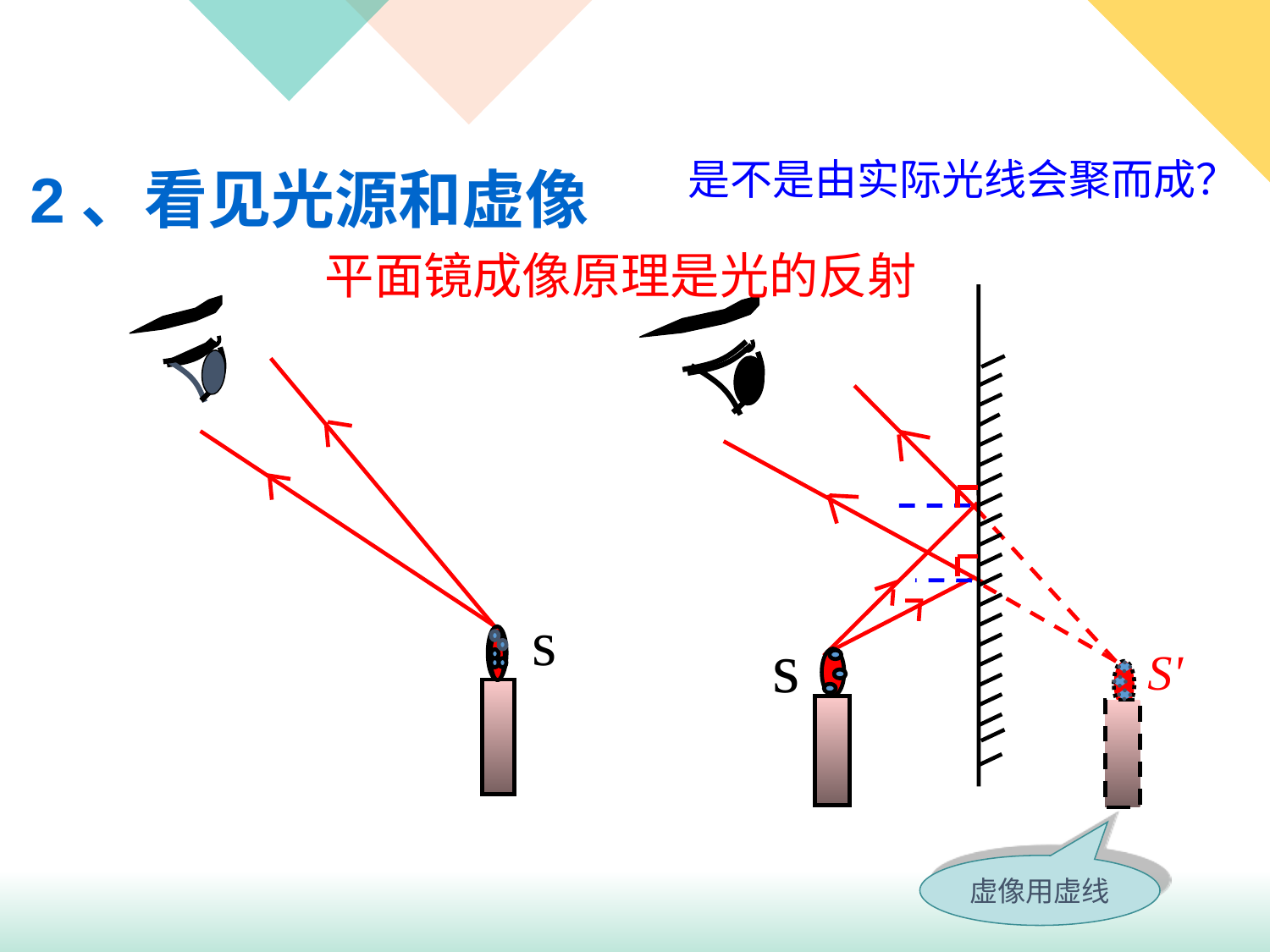

# 2、看见光源和虚像
是不是由实际光线会聚而成？

平面镜成像原理是光的反射

s
s

S'

虚像用虚线